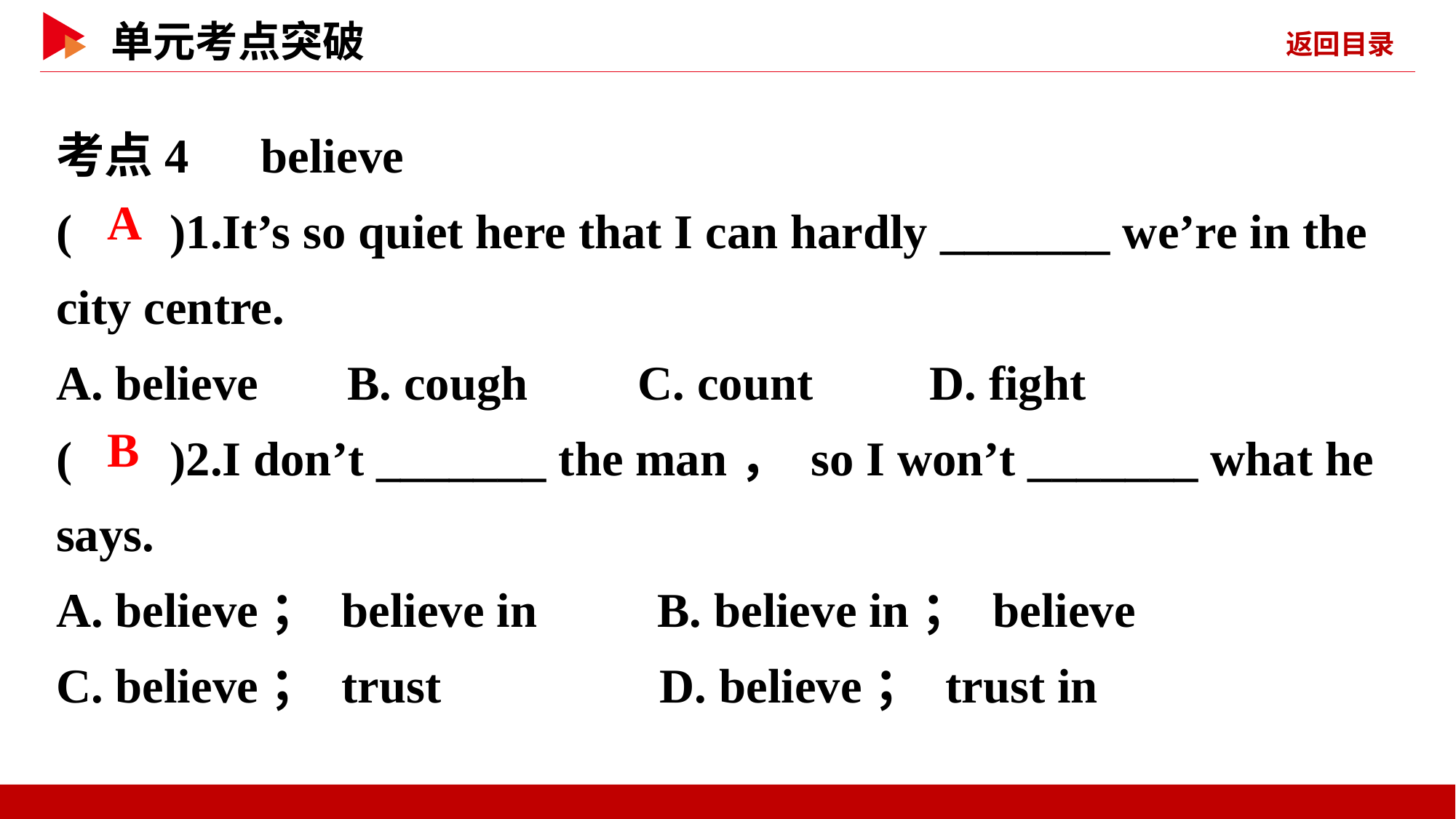

考点4　believe
(        )1.It’s so quiet here that I can hardly _______ we’re in the city centre.
A. believe	      B. cough          C. count	         D. fight
(        )2.I don’t _______ the man， so I won’t _______ what he says.
A. believe； believe in           B. believe in； believe
C. believe； trust                    D. believe； trust in
   A
   B